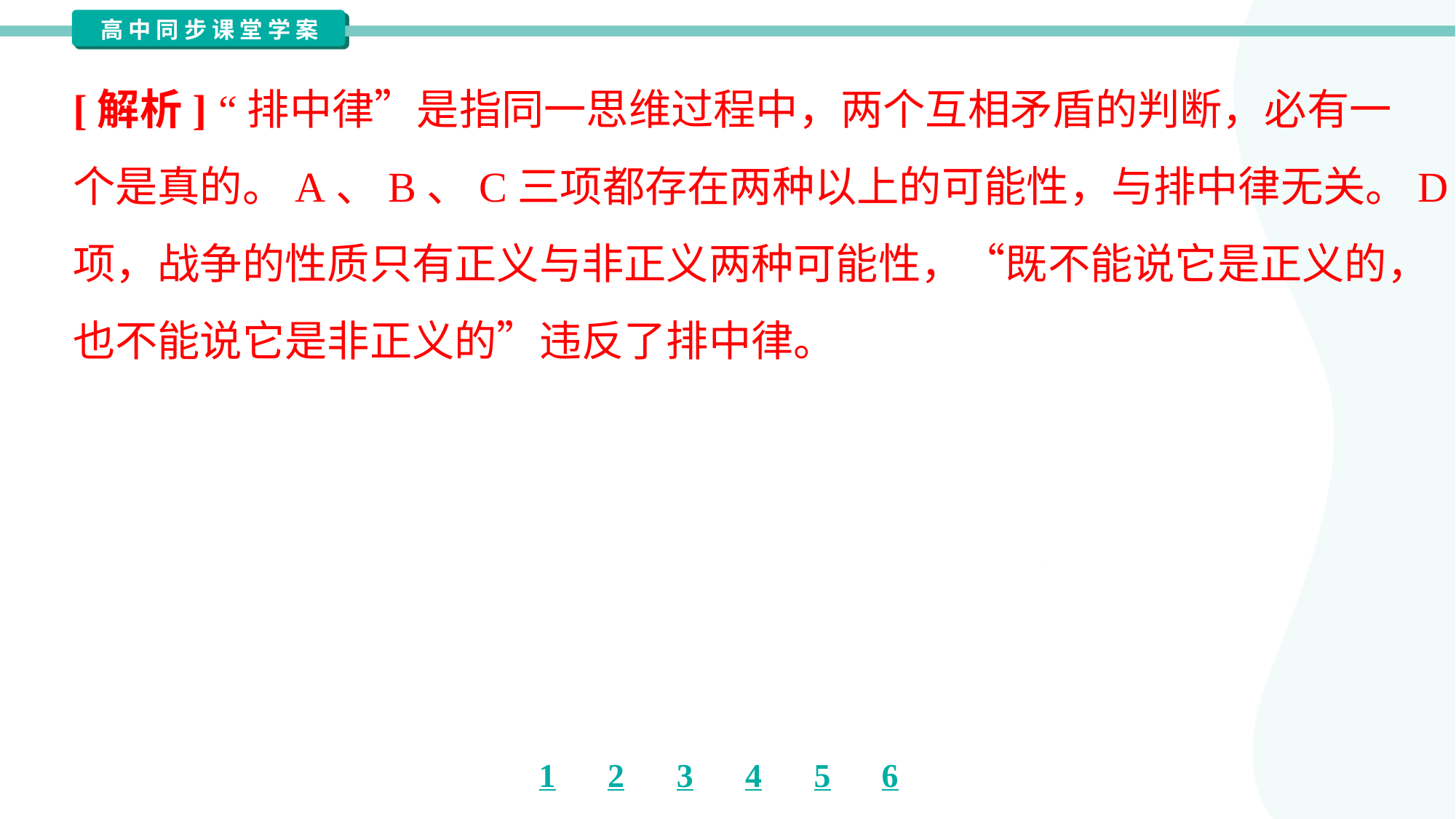

[解析] “排中律”是指同一思维过程中，两个互相矛盾的判断，必有一
个是真的。A、B、C三项都存在两种以上的可能性，与排中律无关。D
项，战争的性质只有正义与非正义两种可能性，“既不能说它是正义的，
也不能说它是非正义的”违反了排中律。